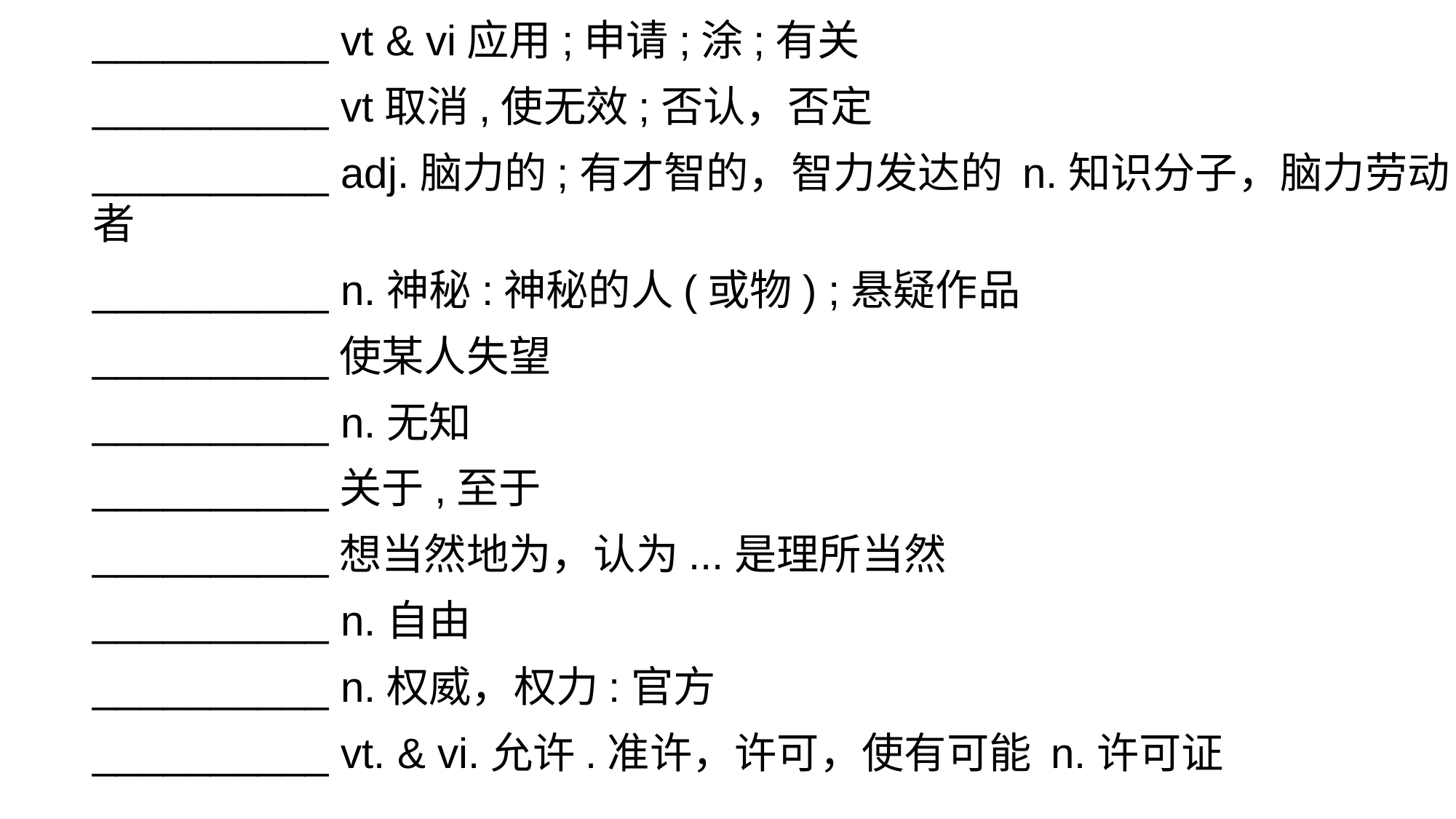

__________ vt & vi应用;申请;涂;有关
__________ vt取消,使无效;否认，否定
__________ adj.脑力的;有才智的，智力发达的 n.知识分子，脑力劳动者
__________ n.神秘:神秘的人(或物) ;悬疑作品
__________使某人失望
__________ n.无知
__________关于,至于
__________想当然地为，认为...是理所当然
__________ n.自由
__________ n.权威，权力:官方
__________ vt. & vi.允许.准许，许可，使有可能 n.许可证